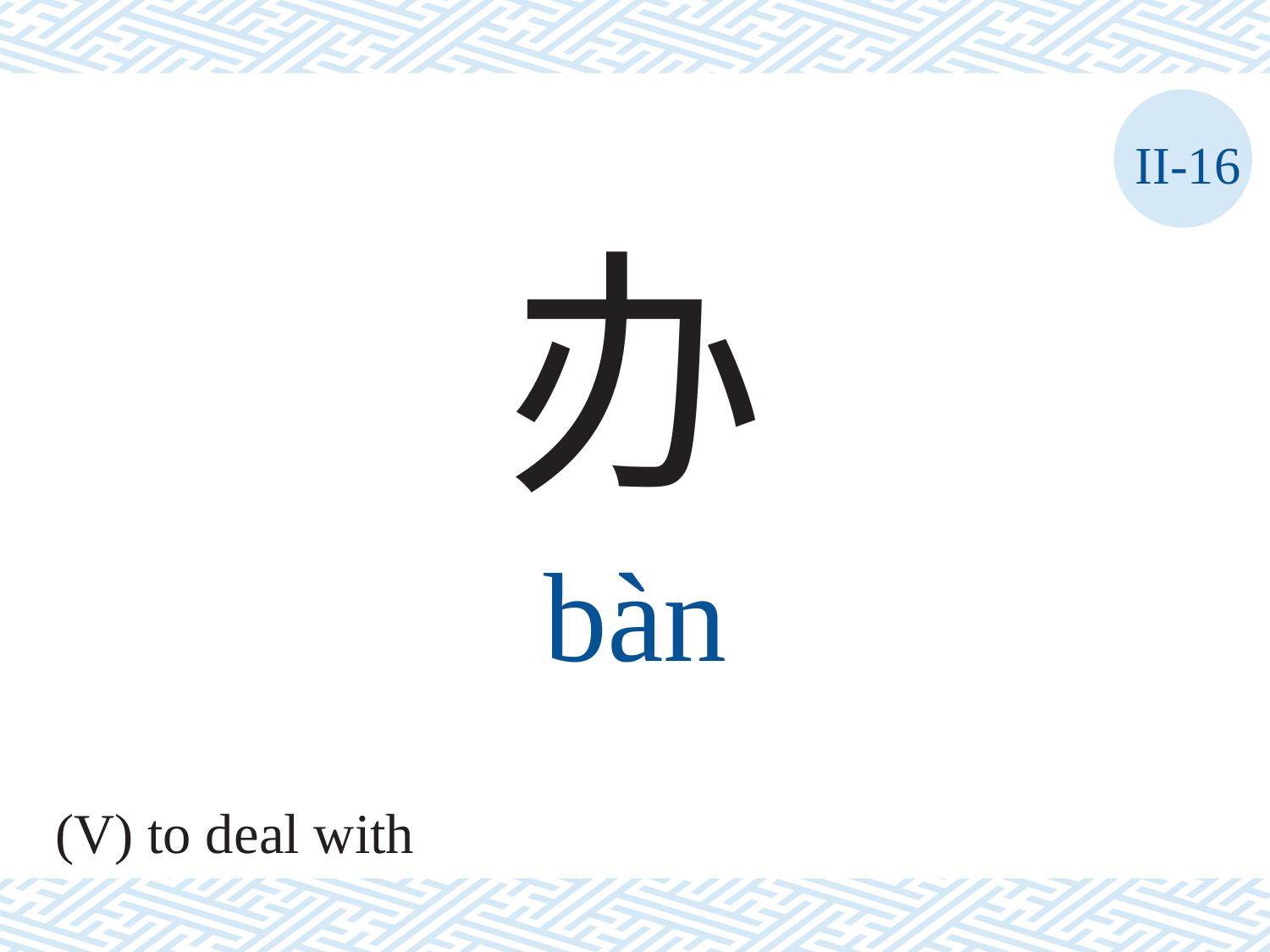

II-16
办
bàn
(V) to deal with